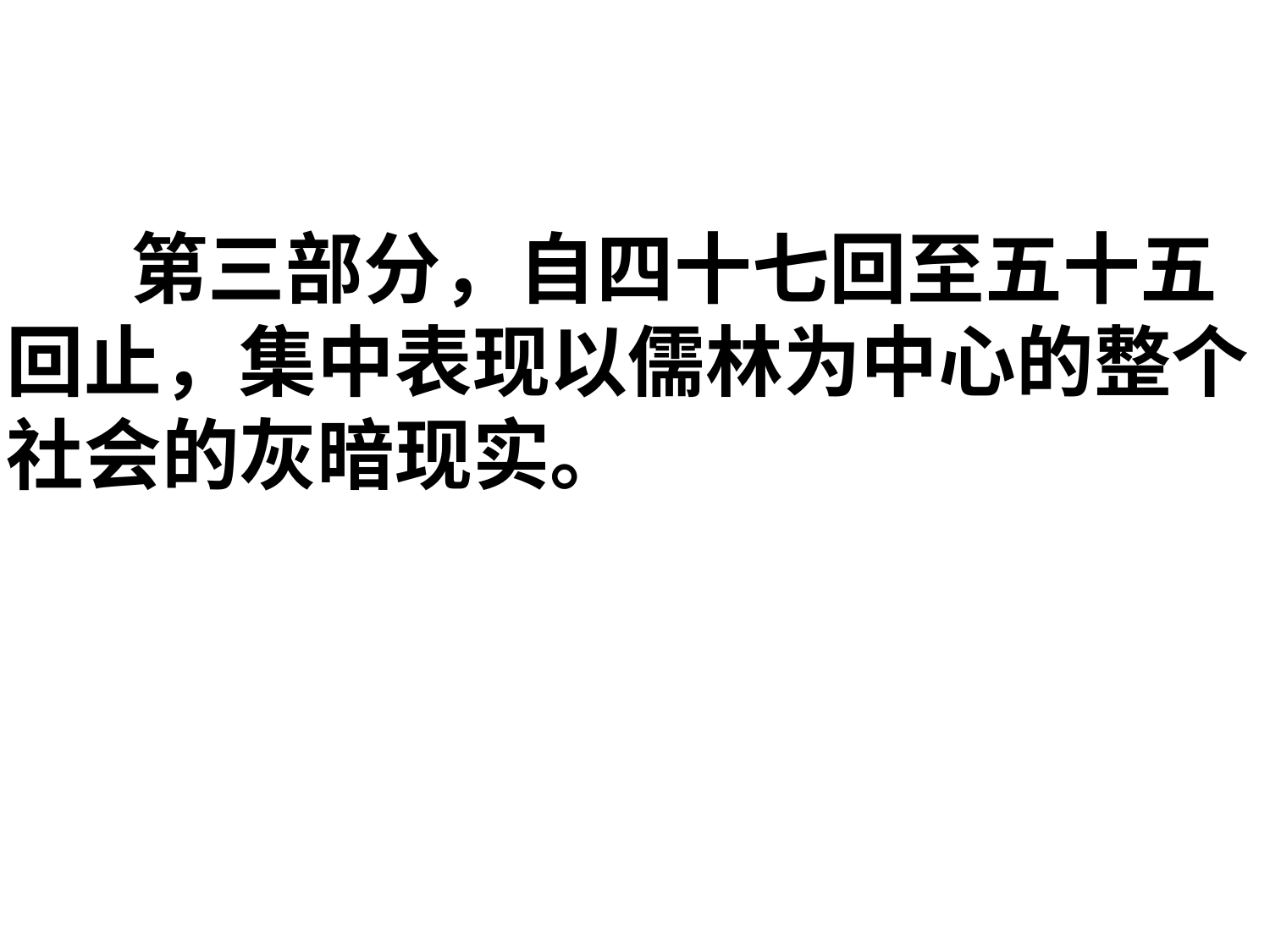

第三部分，自四十七回至五十五回止，集中表现以儒林为中心的整个社会的灰暗现实。